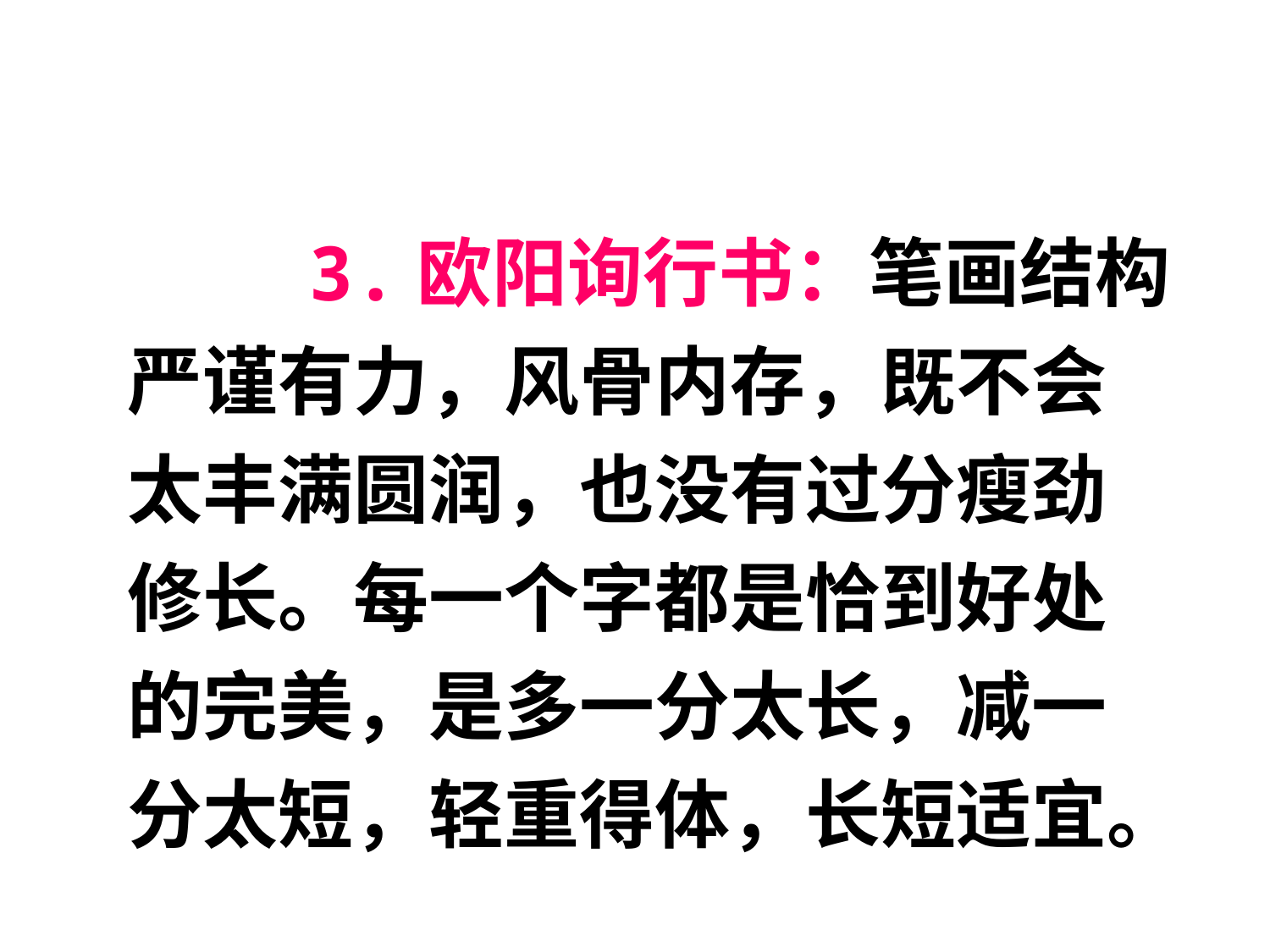

3.欧阳询行书：笔画结构严谨有力，风骨内存，既不会太丰满圆润，也没有过分瘦劲修长。每一个字都是恰到好处的完美，是多一分太长，减一分太短，轻重得体，长短适宜。